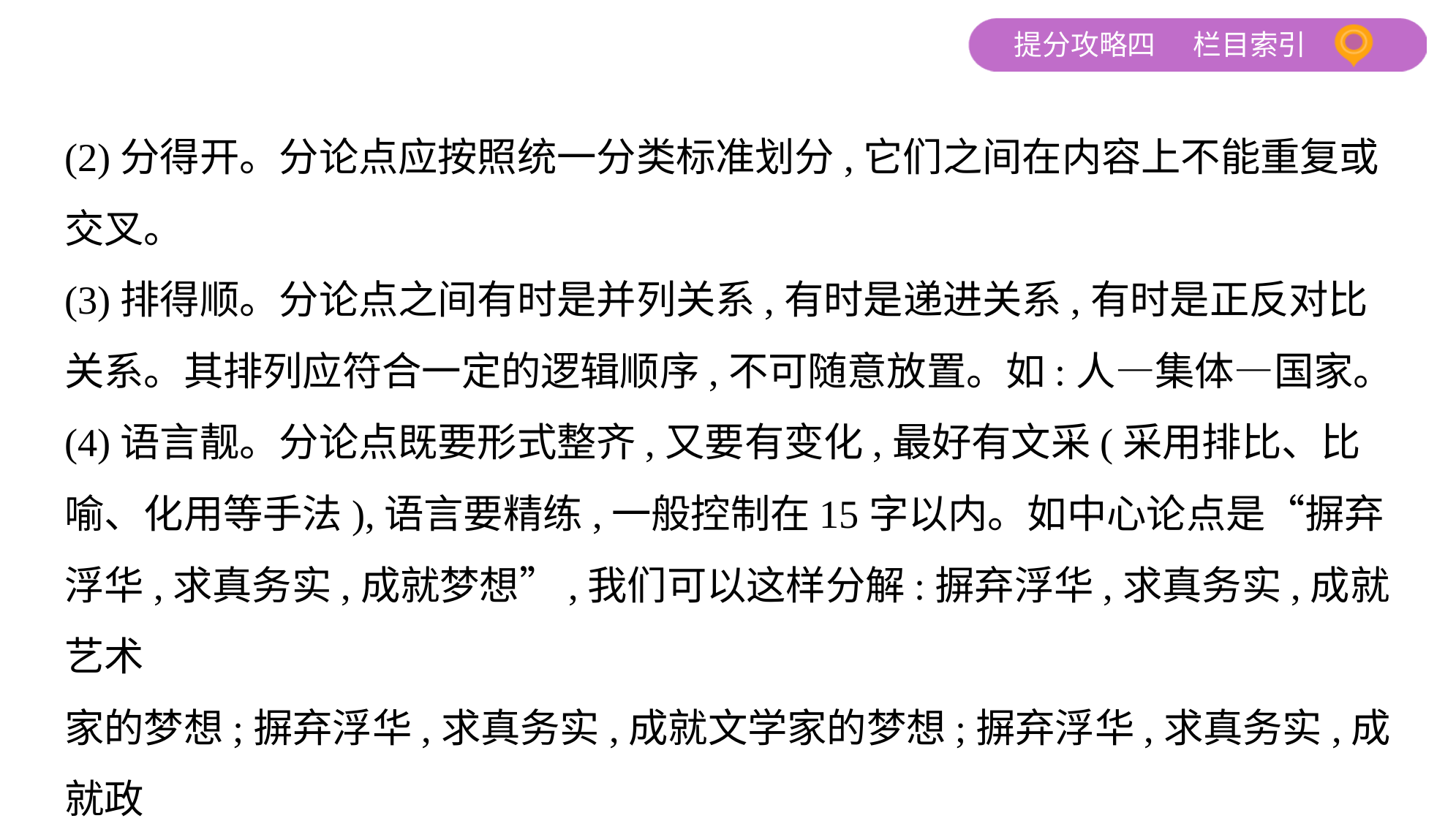

(2)分得开。分论点应按照统一分类标准划分,它们之间在内容上不能重复或
交叉。
(3)排得顺。分论点之间有时是并列关系,有时是递进关系,有时是正反对比
关系。其排列应符合一定的逻辑顺序,不可随意放置。如:人—集体—国家。
(4)语言靓。分论点既要形式整齐,又要有变化,最好有文采(采用排比、比
喻、化用等手法),语言要精练,一般控制在15字以内。如中心论点是“摒弃
浮华,求真务实,成就梦想”,我们可以这样分解:摒弃浮华,求真务实,成就艺术
家的梦想;摒弃浮华,求真务实,成就文学家的梦想;摒弃浮华,求真务实,成就政
治家的梦想。